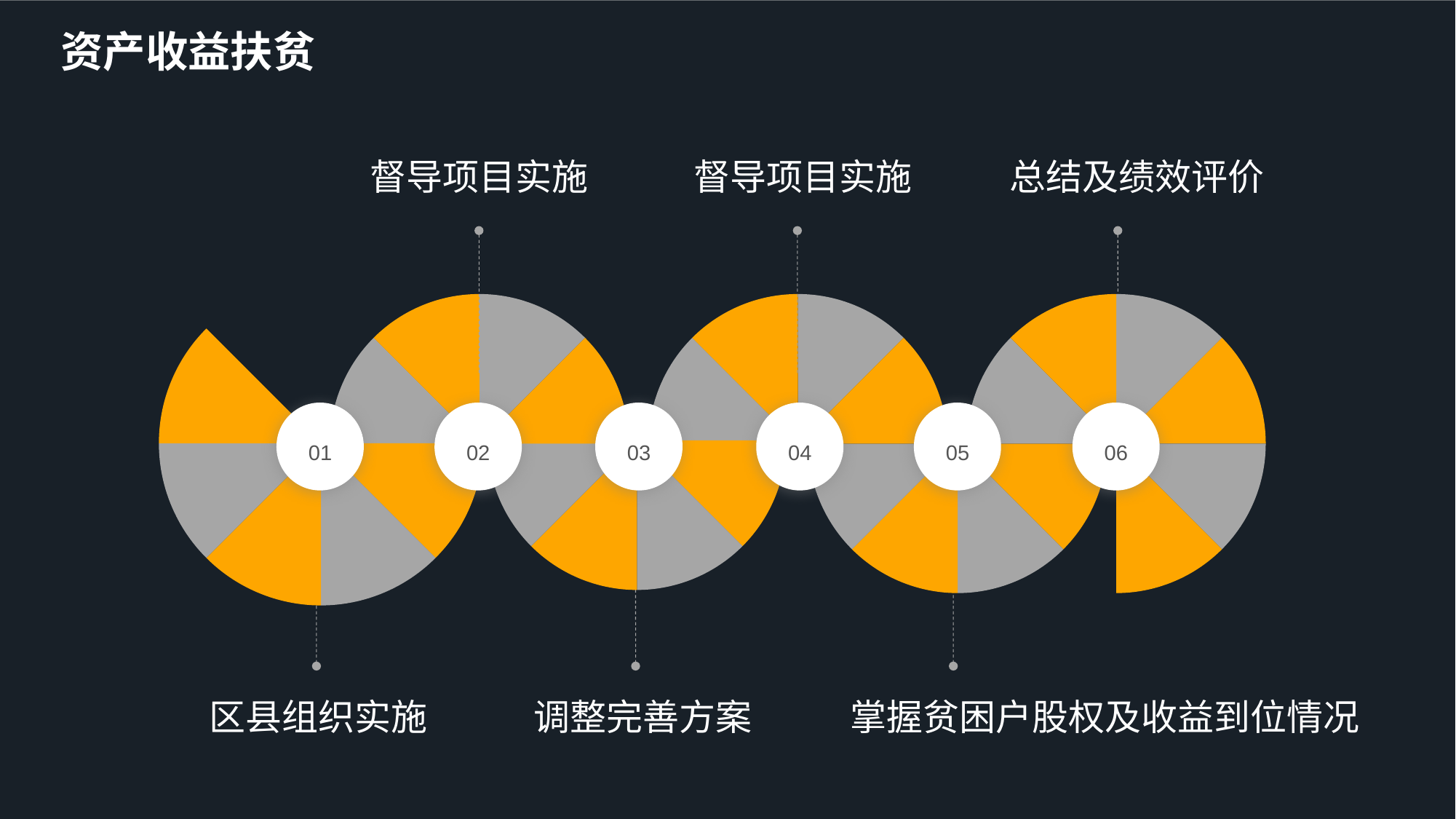

资产收益扶贫
督导项目实施
督导项目实施
总结及绩效评价

### Chart:

| Category |  |
|---|---|

### Chart:

| Category |  |
|---|---|

### Chart:

| Category |  |
|---|---|

### Chart:

| Category |  |
|---|---|

### Chart:

| Category |  |
|---|---|

### Chart:

| Category |  |
|---|---|

01
02
03
04
05
06

区县组织实施
调整完善方案
掌握贫困户股权及收益到位情况